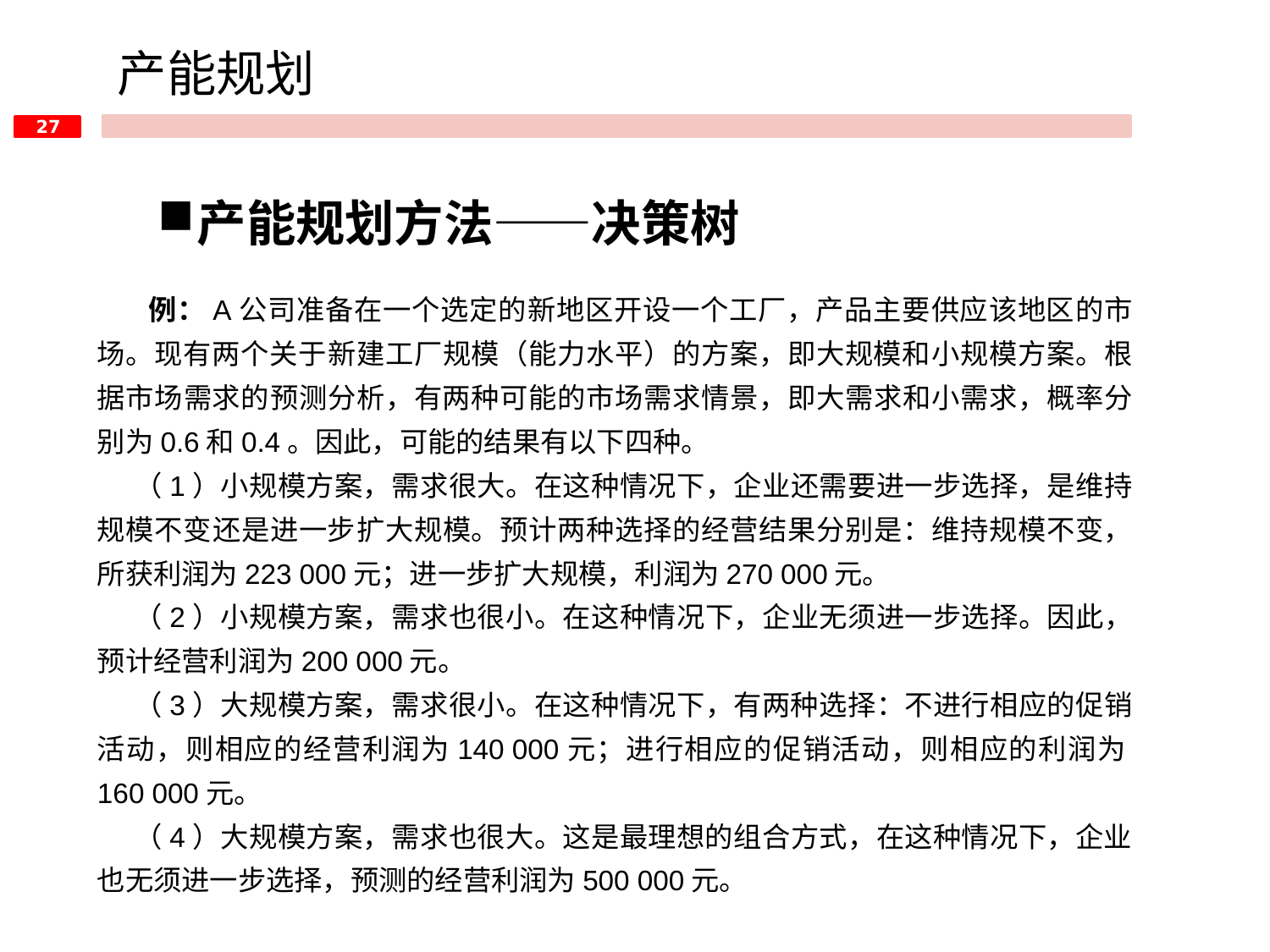

产能规划

27
产能规划方法——决策树
 例：A公司准备在一个选定的新地区开设一个工厂，产品主要供应该地区的市场。现有两个关于新建工厂规模（能力水平）的方案，即大规模和小规模方案。根据市场需求的预测分析，有两种可能的市场需求情景，即大需求和小需求，概率分别为0.6和0.4。因此，可能的结果有以下四种。
（1）小规模方案，需求很大。在这种情况下，企业还需要进一步选择，是维持规模不变还是进一步扩大规模。预计两种选择的经营结果分别是：维持规模不变，所获利润为223 000元；进一步扩大规模，利润为270 000元。
（2）小规模方案，需求也很小。在这种情况下，企业无须进一步选择。因此，预计经营利润为200 000元。
（3）大规模方案，需求很小。在这种情况下，有两种选择：不进行相应的促销活动，则相应的经营利润为140 000元；进行相应的促销活动，则相应的利润为160 000元。
（4）大规模方案，需求也很大。这是最理想的组合方式，在这种情况下，企业也无须进一步选择，预测的经营利润为500 000元。